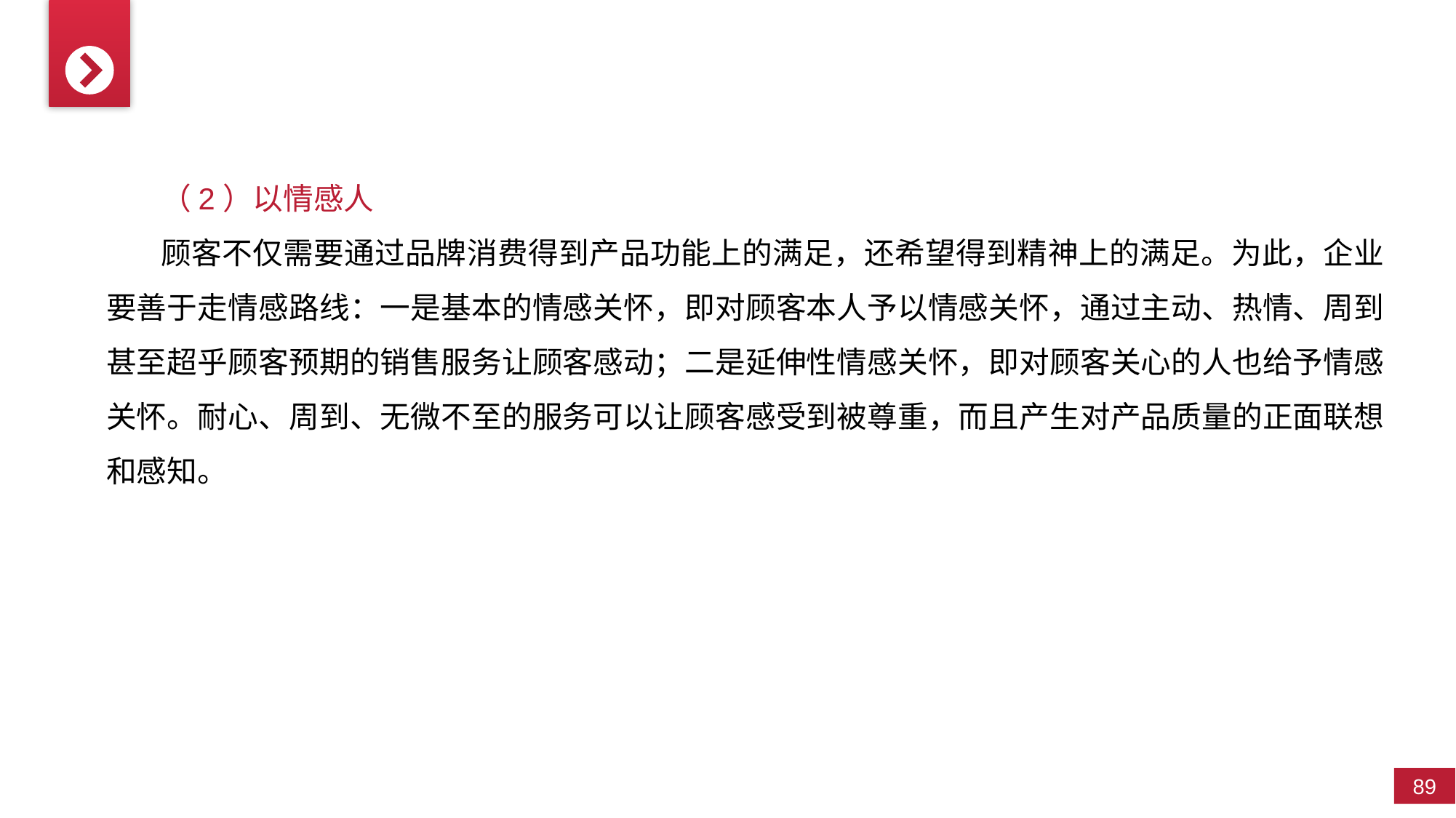

（2）以情感人
顾客不仅需要通过品牌消费得到产品功能上的满足，还希望得到精神上的满足。为此，企业要善于走情感路线：一是基本的情感关怀，即对顾客本人予以情感关怀，通过主动、热情、周到甚至超乎顾客预期的销售服务让顾客感动；二是延伸性情感关怀，即对顾客关心的人也给予情感关怀。耐心、周到、无微不至的服务可以让顾客感受到被尊重，而且产生对产品质量的正面联想和感知。